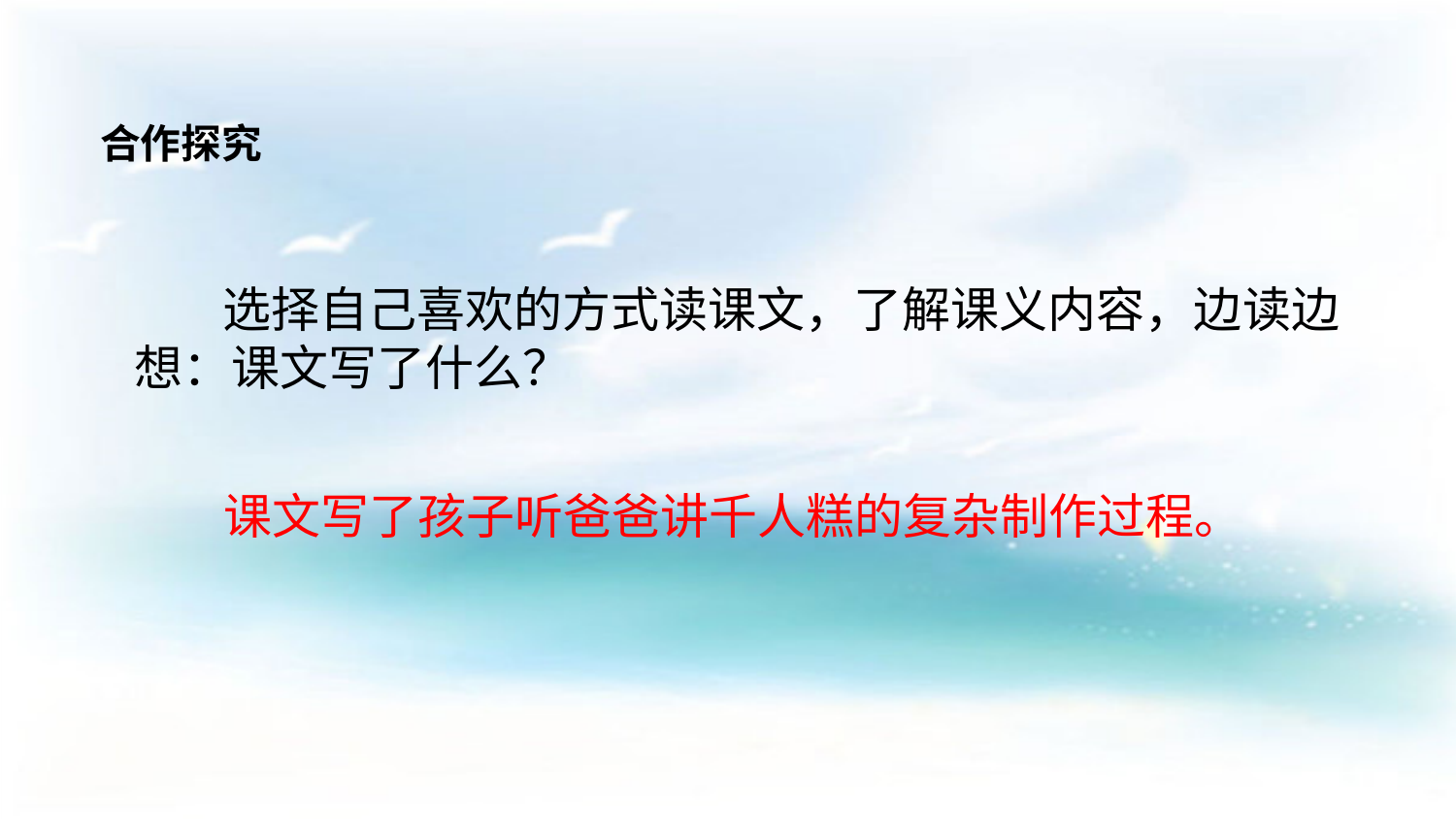

合作探究
       选择自己喜欢的方式读课文，了解课义内容，边读边想：课文写了什么？
     课文写了孩子听爸爸讲千人糕的复杂制作过程。